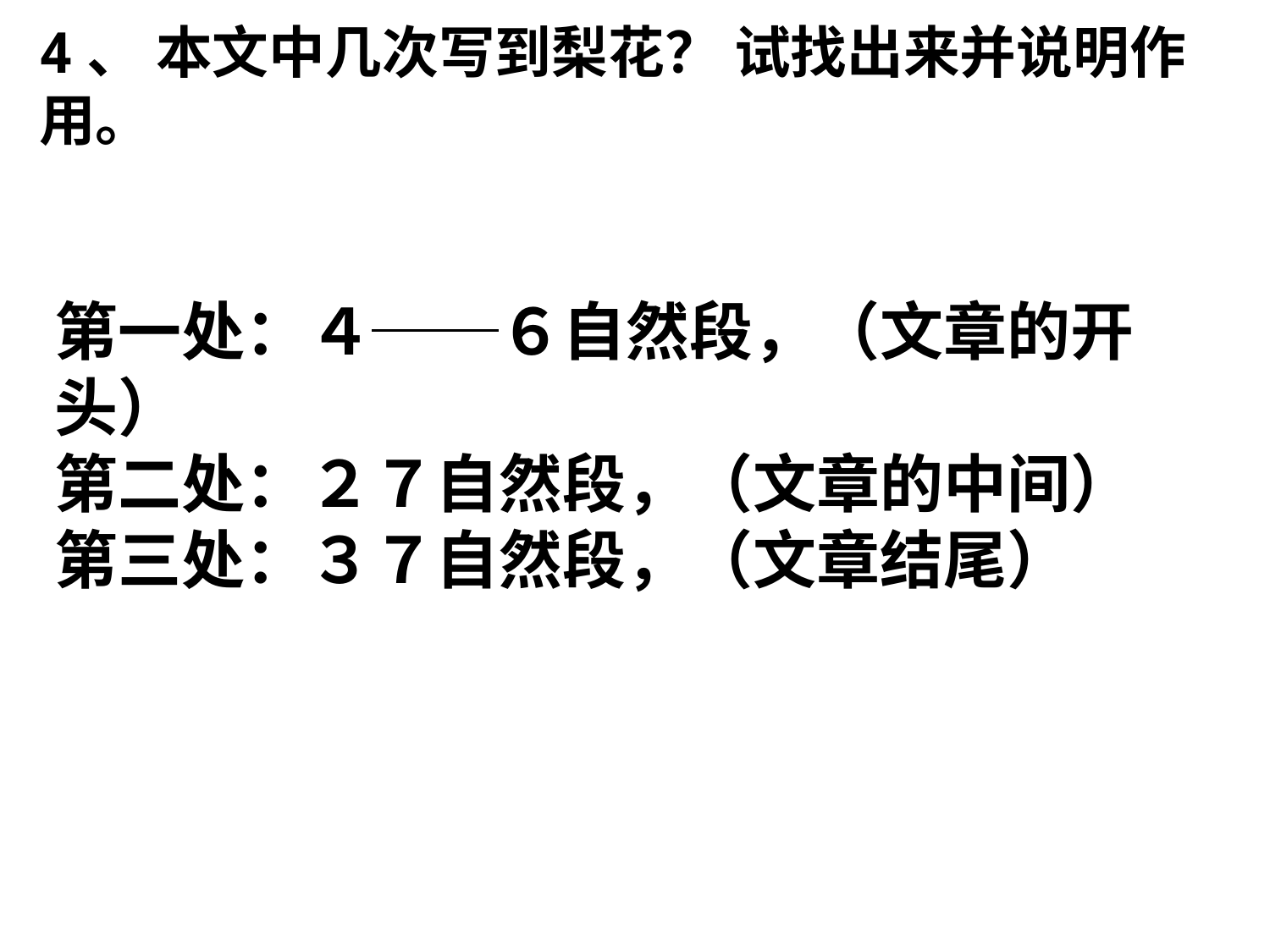

4、 本文中几次写到梨花？ 试找出来并说明作用。
第一处：４──６自然段，（文章的开头）
第二处：２７自然段，（文章的中间）
第三处：３７自然段，（文章结尾）